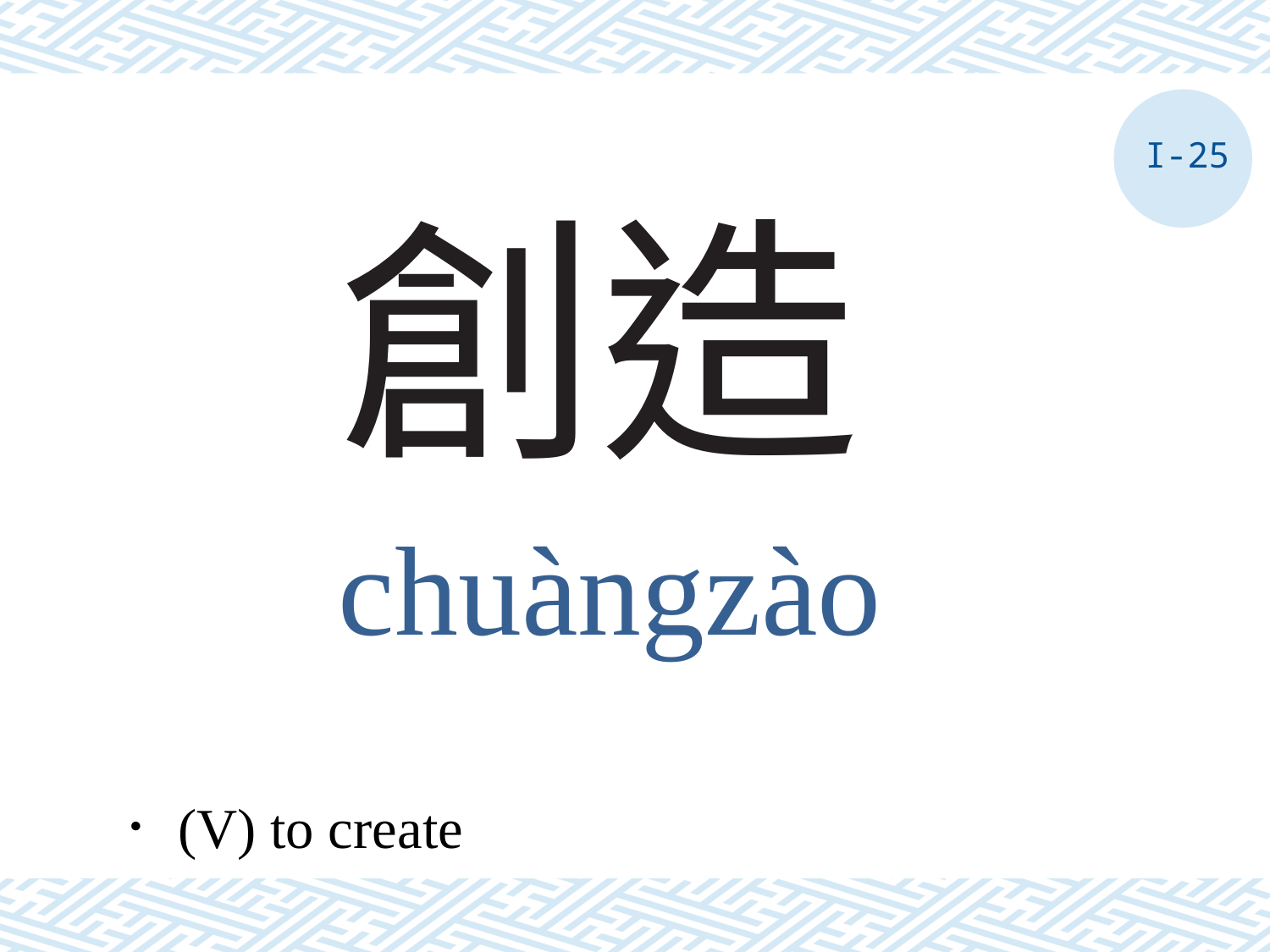

I-25

# 創造
chuàngzào
．(V) to create